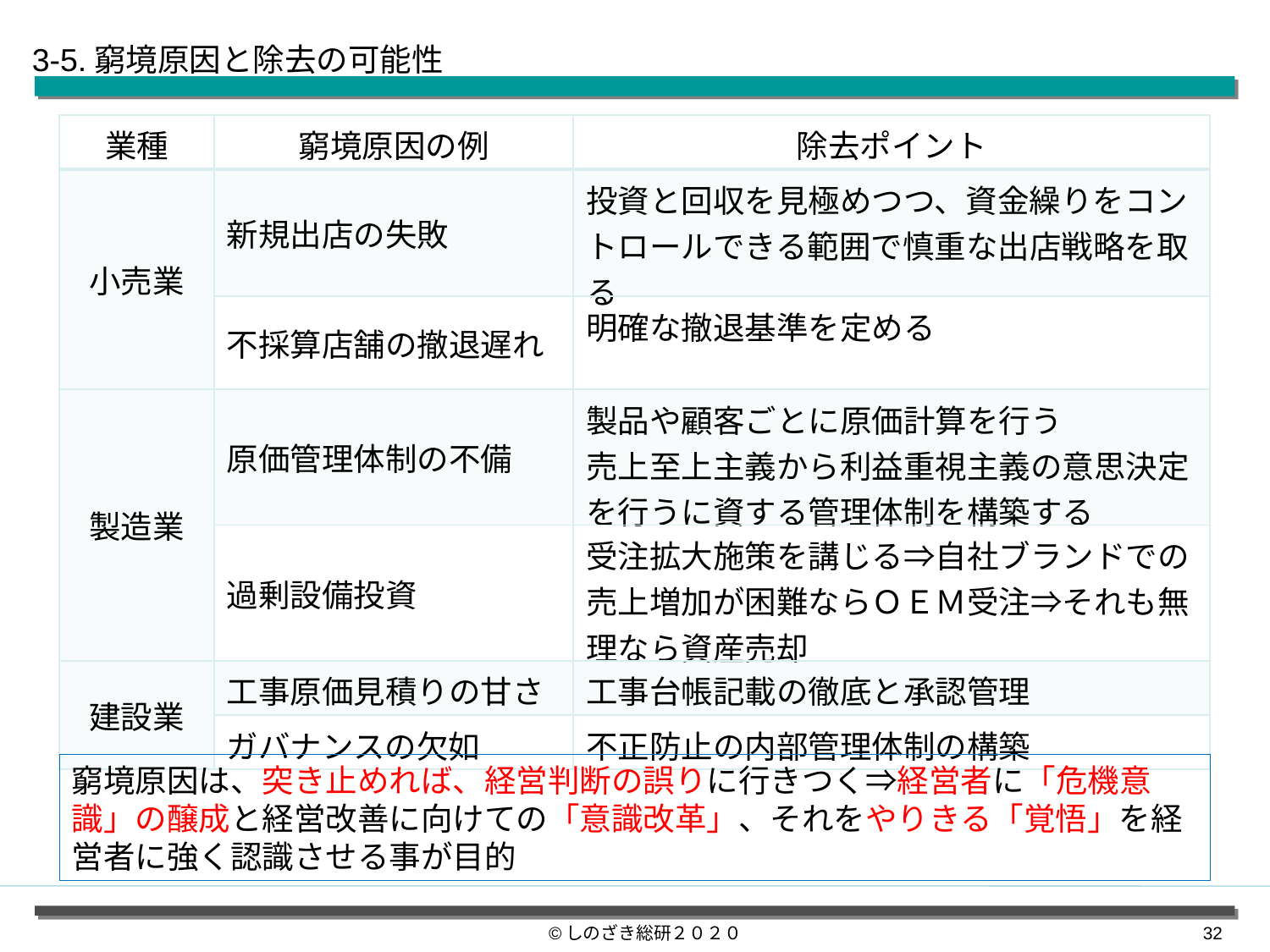

3-5.窮境原因と除去の可能性
| 業種 | 窮境原因の例 | 除去ポイント |
| --- | --- | --- |
| 小売業 | 新規出店の失敗 | 投資と回収を見極めつつ、資金繰りをコントロールできる範囲で慎重な出店戦略を取る |
|  | 不採算店舗の撤退遅れ | 明確な撤退基準を定める |
| 製造業 | 原価管理体制の不備 | 製品や顧客ごとに原価計算を行う 売上至上主義から利益重視主義の意思決定を行うに資する管理体制を構築する |
|  | 過剰設備投資 | 受注拡大施策を講じる⇒自社ブランドでの売上増加が困難ならＯＥＭ受注⇒それも無理なら資産売却 |
| 建設業 | 工事原価見積りの甘さ | 工事台帳記載の徹底と承認管理 |
|  | ガバナンスの欠如 | 不正防止の内部管理体制の構築 |
窮境原因は、突き止めれば、経営判断の誤りに行きつく⇒経営者に「危機意識」の醸成と経営改善に向けての「意識改革」、それをやりきる「覚悟」を経営者に強く認識させる事が目的
©しのざき総研２０２０
32